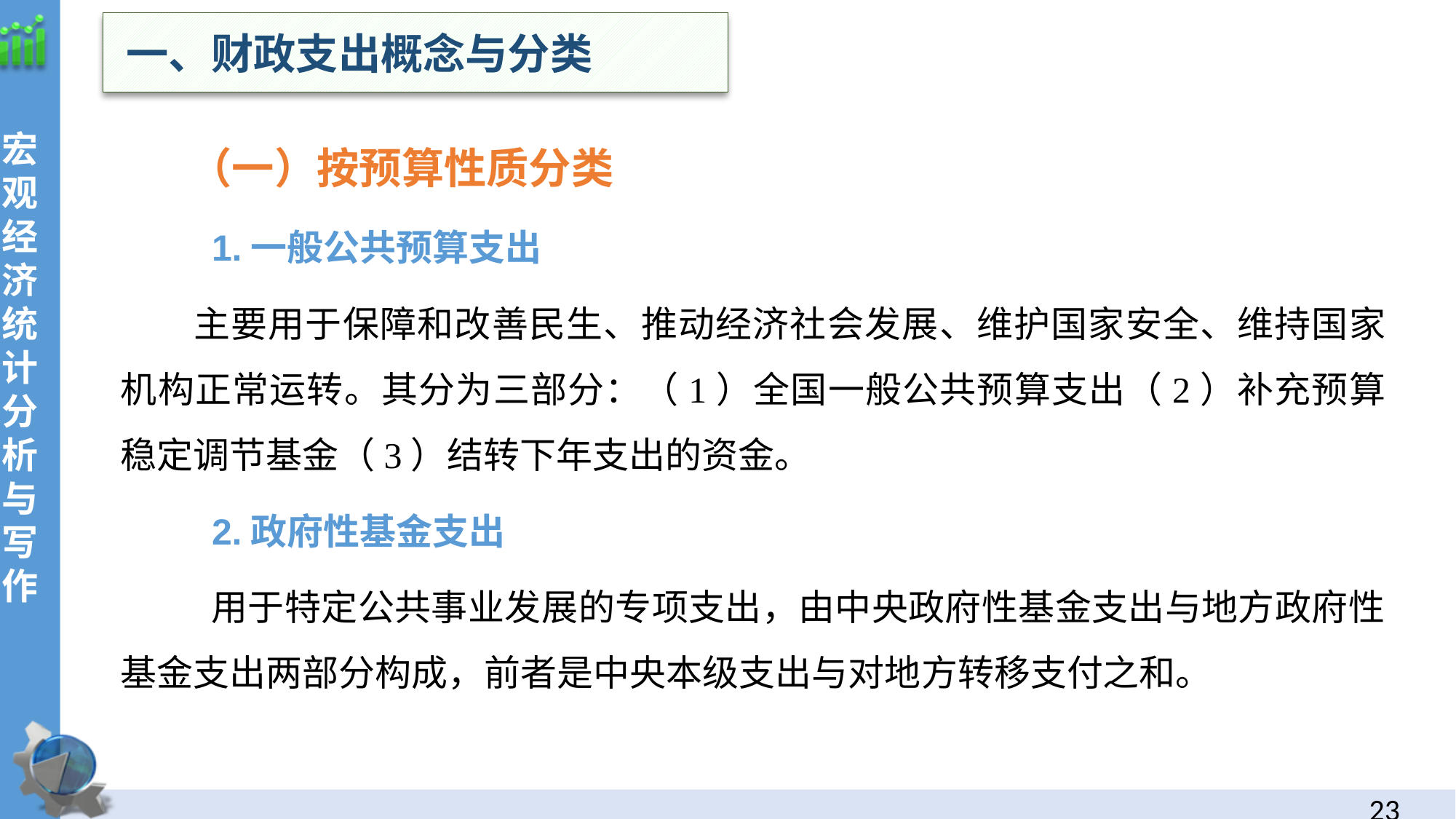

一、财政支出概念与分类
宏观经济统计分析与写作
   （一）按预算性质分类
      1.一般公共预算支出
主要用于保障和改善民生、推动经济社会发展、维护国家安全、维持国家机构正常运转。其分为三部分：（1）全国一般公共预算支出（2）补充预算稳定调节基金（3）结转下年支出的资金。
      2.政府性基金支出
 用于特定公共事业发展的专项支出，由中央政府性基金支出与地方政府性基金支出两部分构成，前者是中央本级支出与对地方转移支付之和。

23